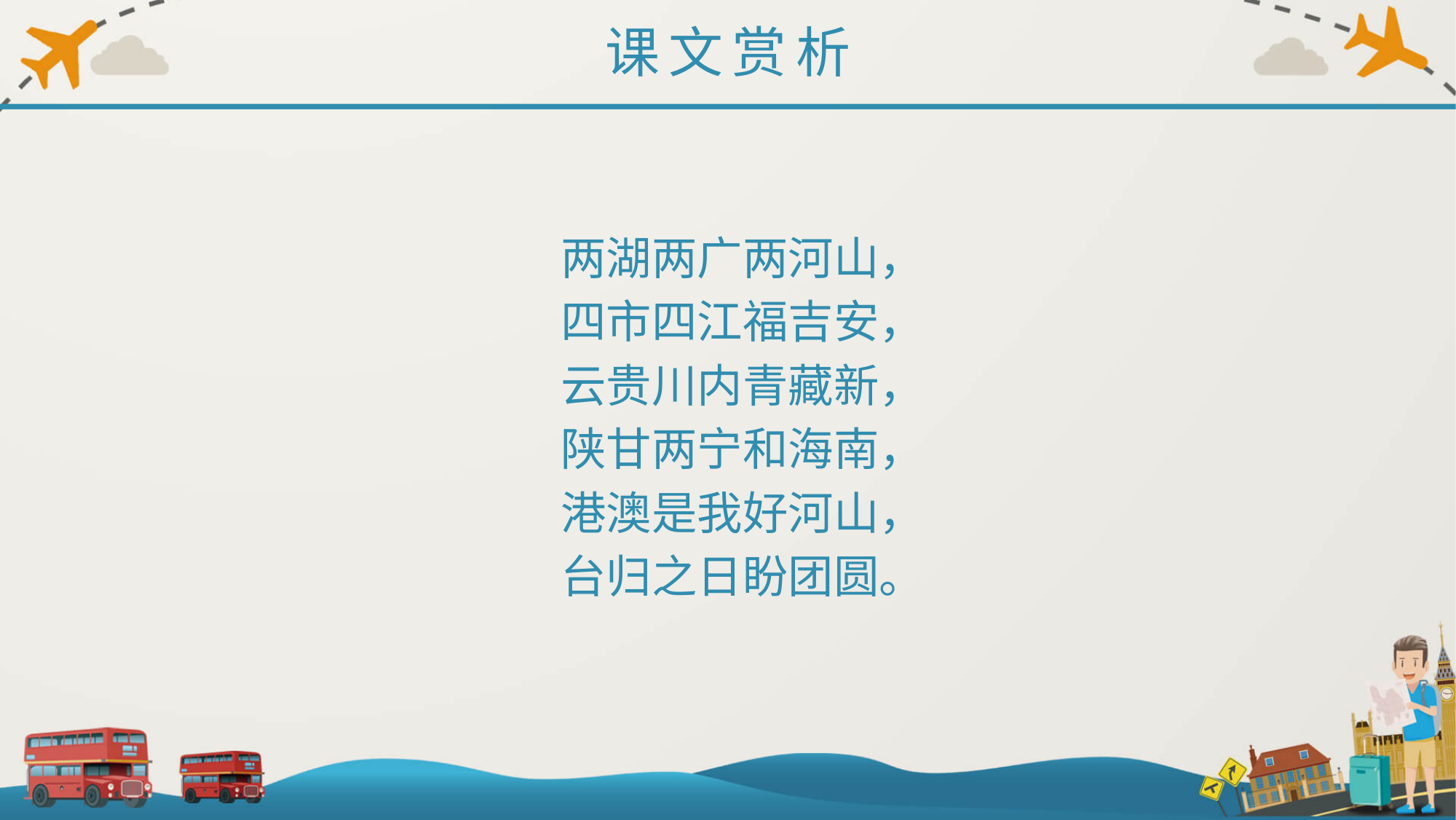

课文赏析

两湖两广两河山，
四市四江福吉安，
云贵川内青藏新，
陕甘两宁和海南，
港澳是我好河山，
台归之日盼团圆。